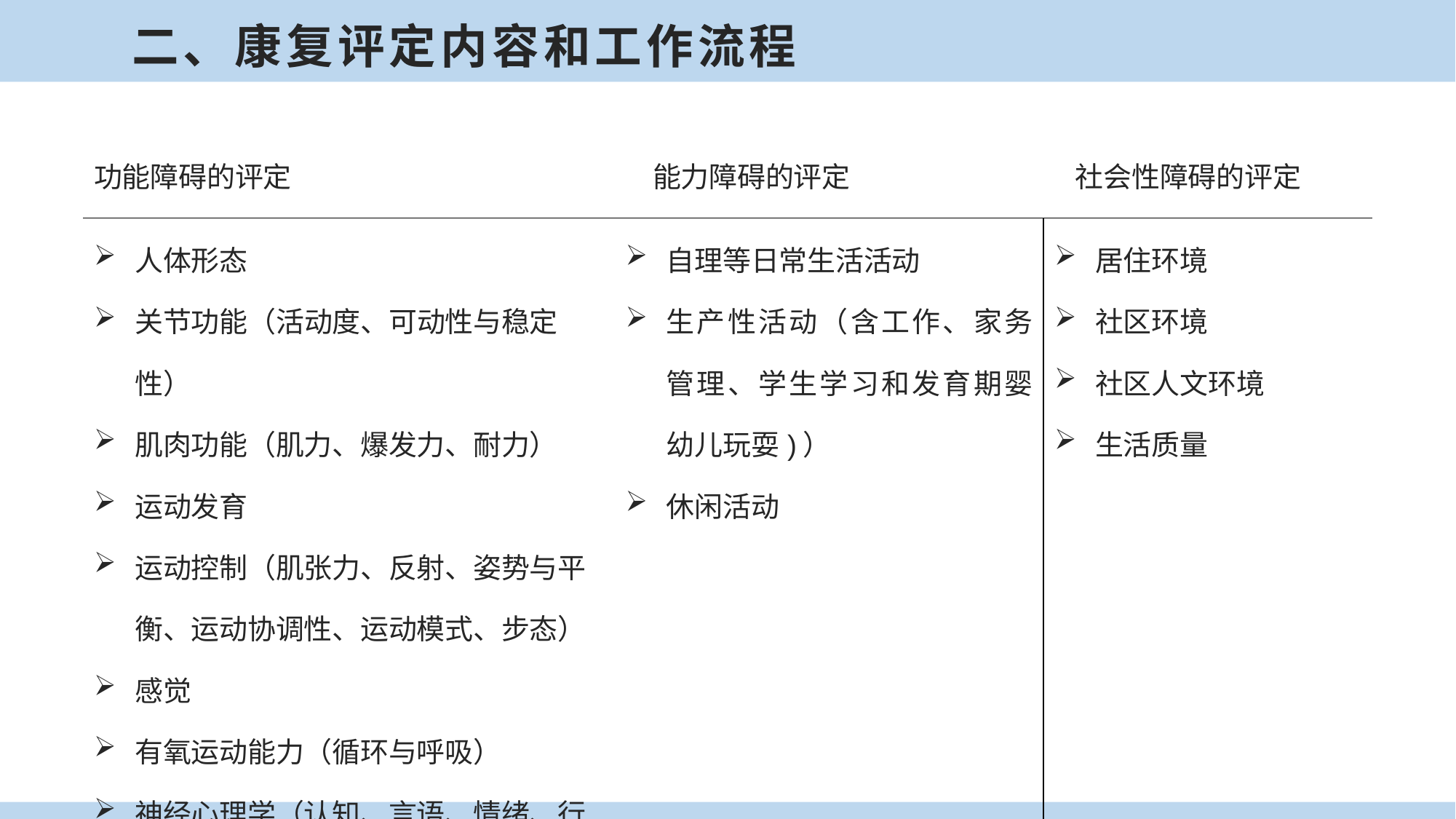

二、康复评定内容和工作流程
| 功能障碍的评定 | 能力障碍的评定 | 社会性障碍的评定 |
| --- | --- | --- |
| 人体形态 关节功能（活动度、可动性与稳定性） 肌肉功能（肌力、爆发力、耐力） 运动发育 运动控制（肌张力、反射、姿势与平衡、运动协调性、运动模式、步态） 感觉 有氧运动能力（循环与呼吸） 神经心理学（认知、言语、情绪、行为） | 自理等日常生活活动 生产性活动（含工作、家务管理、学生学习和发育期婴幼儿玩耍)） 休闲活动 | 居住环境 社区环境 社区人文环境 生活质量 |